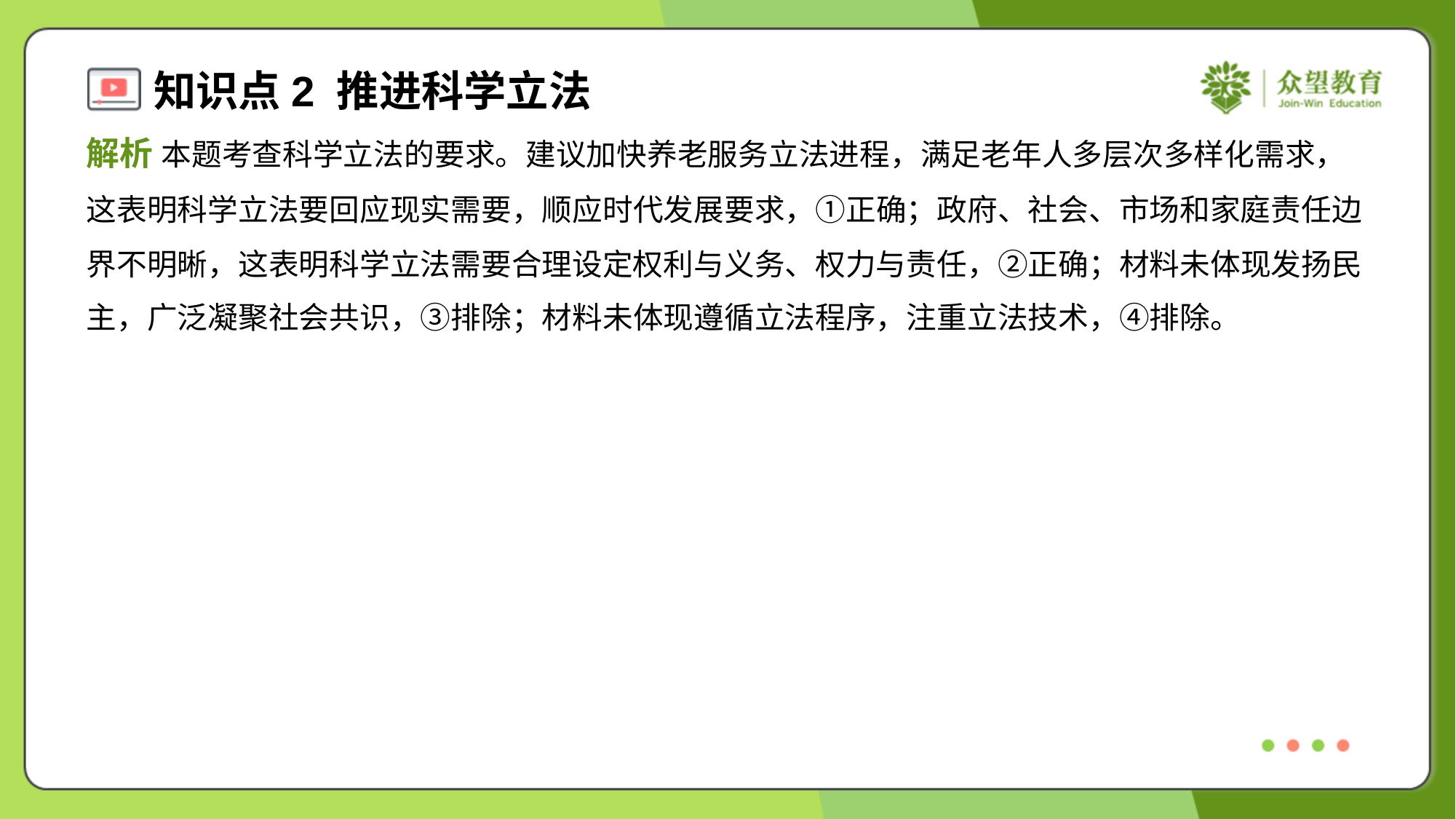

解析 本题考查科学立法的要求。建议加快养老服务立法进程，满足老年人多层次多样化需求，
这表明科学立法要回应现实需要，顺应时代发展要求，①正确；政府、社会、市场和家庭责任边
界不明晰，这表明科学立法需要合理设定权利与义务、权力与责任，②正确；材料未体现发扬民
主，广泛凝聚社会共识，③排除；材料未体现遵循立法程序，注重立法技术，④排除。